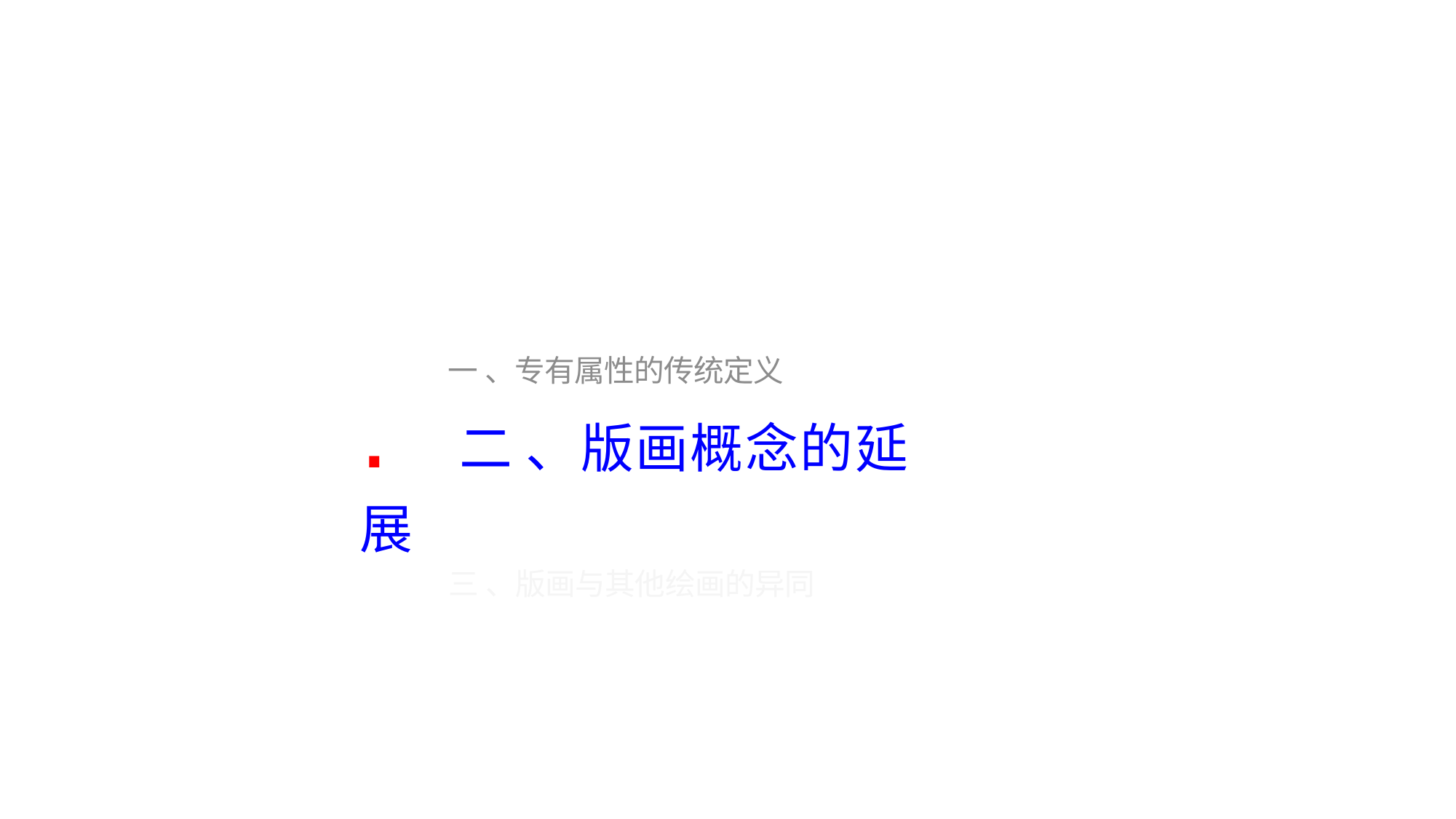

一 、专有属性的传统定义
. 二 、版画概念的延展

三 、版画与其他绘画的异同